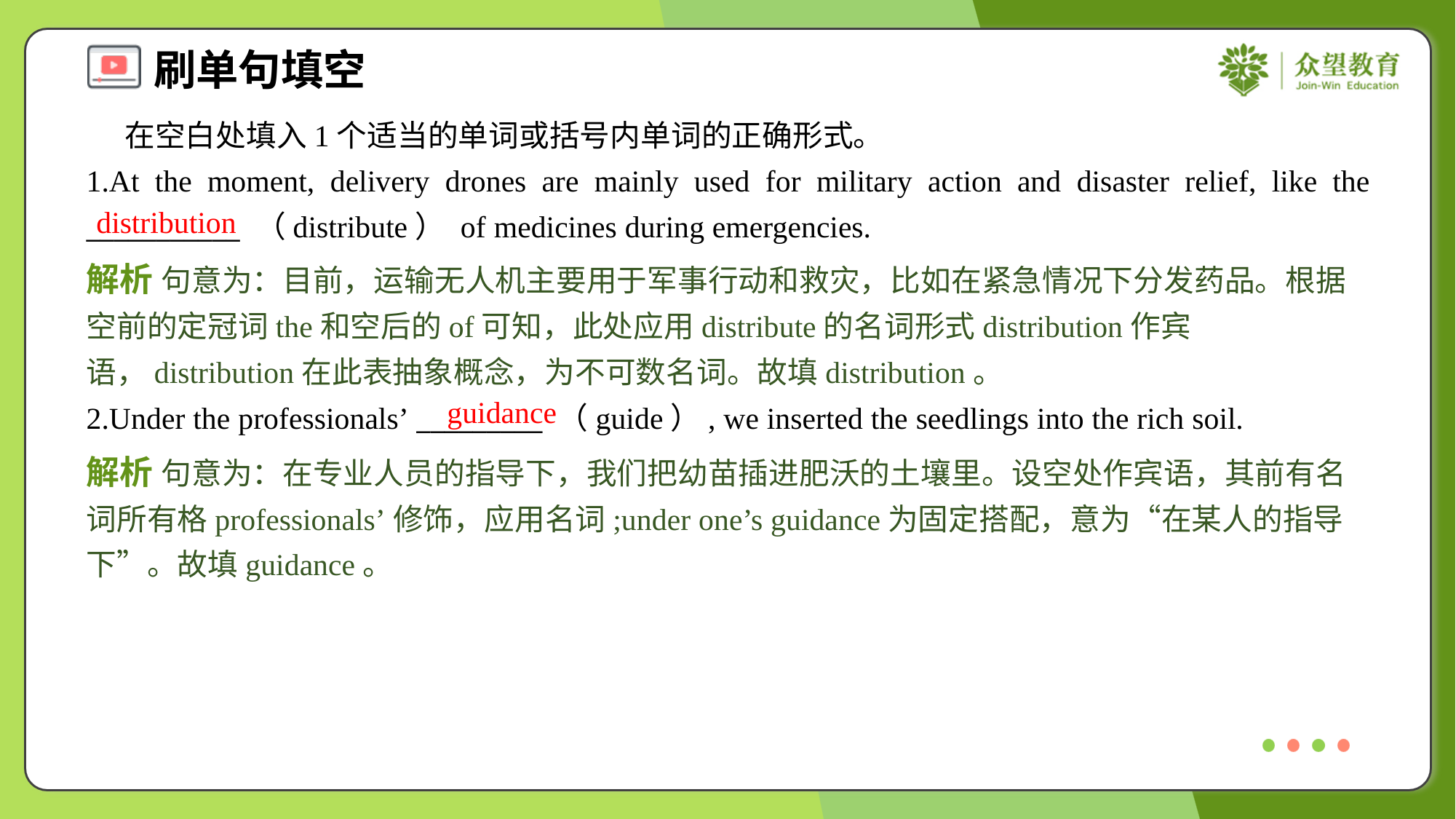

在空白处填入1个适当的单词或括号内单词的正确形式。
1.At the moment, delivery drones are mainly used for military action and disaster relief, like the ___________ （distribute） of medicines during emergencies.
distribution
解析 句意为：目前，运输无人机主要用于军事行动和救灾，比如在紧急情况下分发药品。根据空前的定冠词the和空后的of可知，此处应用distribute的名词形式distribution作宾语，distribution在此表抽象概念，为不可数名词。故填distribution。
guidance
2.Under the professionals’ _________ （guide）, we inserted the seedlings into the rich soil.
解析 句意为：在专业人员的指导下，我们把幼苗插进肥沃的土壤里。设空处作宾语，其前有名词所有格professionals’修饰，应用名词;under one’s guidance为固定搭配，意为“在某人的指导下”。故填guidance。